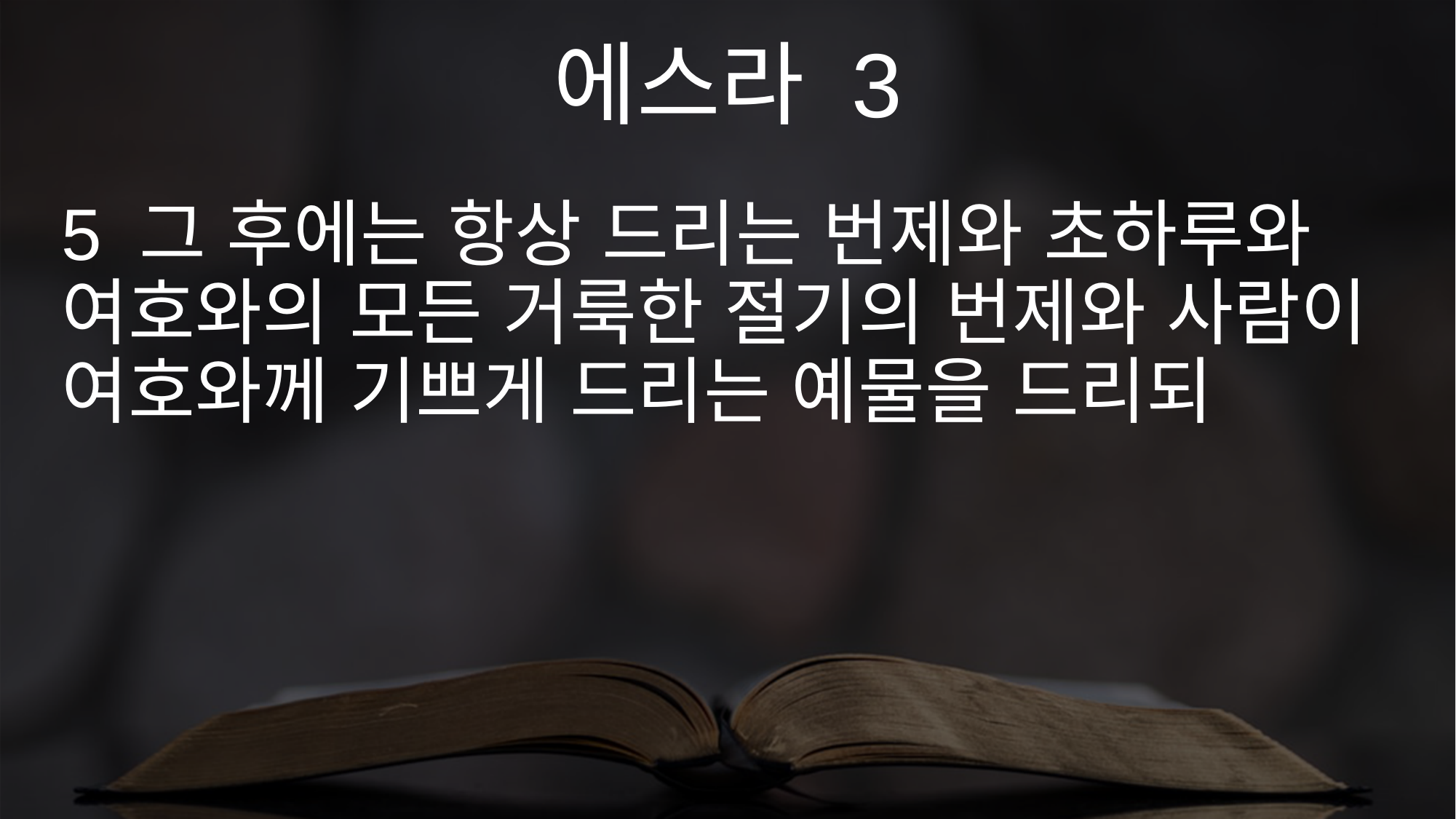

에스라 3
5 그 후에는 항상 드리는 번제와 초하루와 여호와의 모든 거룩한 절기의 번제와 사람이 여호와께 기쁘게 드리는 예물을 드리되